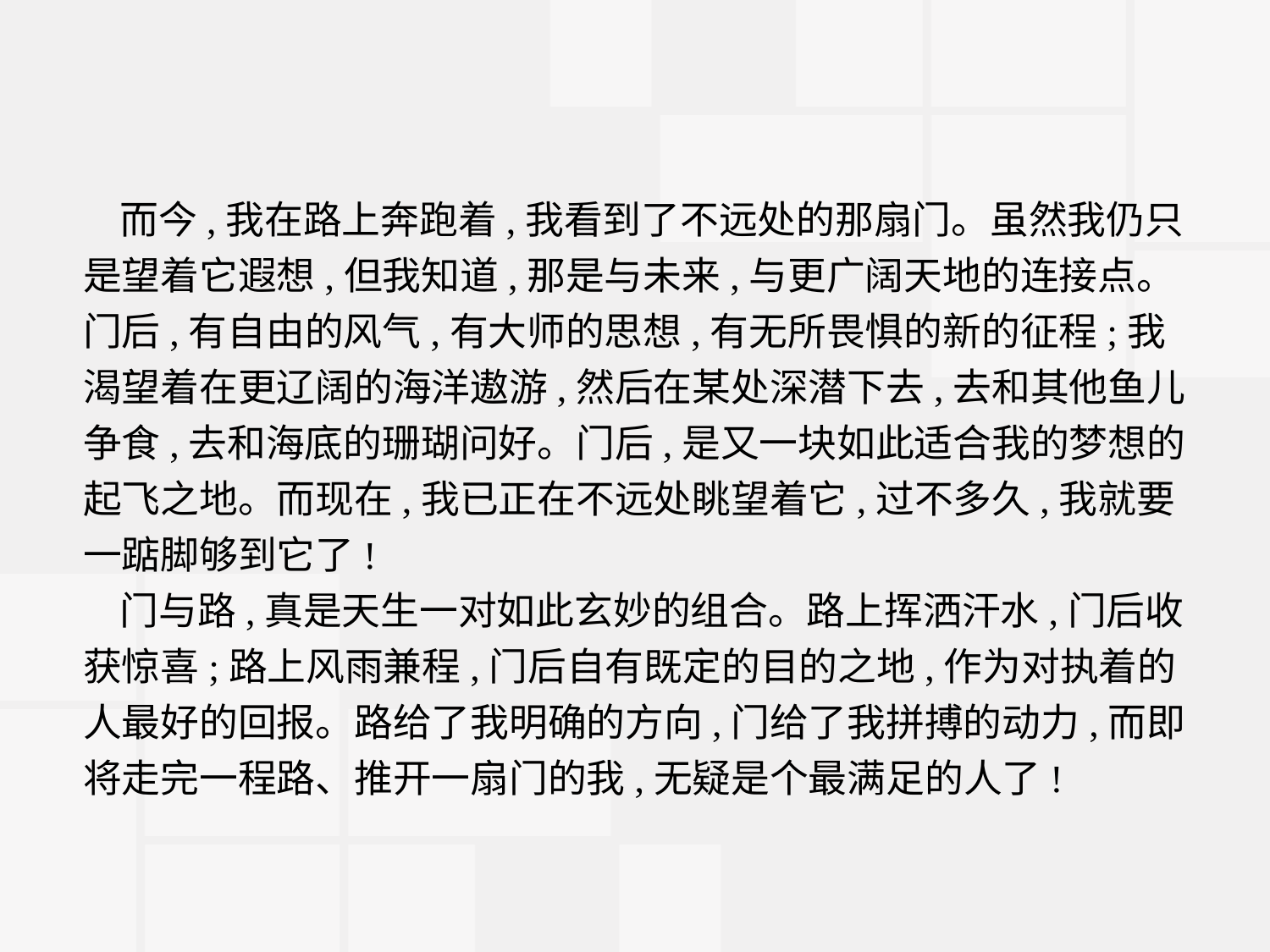

而今,我在路上奔跑着,我看到了不远处的那扇门。虽然我仍只是望着它遐想,但我知道,那是与未来,与更广阔天地的连接点。门后,有自由的风气,有大师的思想,有无所畏惧的新的征程;我渴望着在更辽阔的海洋遨游,然后在某处深潜下去,去和其他鱼儿争食,去和海底的珊瑚问好。门后,是又一块如此适合我的梦想的起飞之地。而现在,我已正在不远处眺望着它,过不多久,我就要一踮脚够到它了!
门与路,真是天生一对如此玄妙的组合。路上挥洒汗水,门后收获惊喜;路上风雨兼程,门后自有既定的目的之地,作为对执着的人最好的回报。路给了我明确的方向,门给了我拼搏的动力,而即将走完一程路、推开一扇门的我,无疑是个最满足的人了!